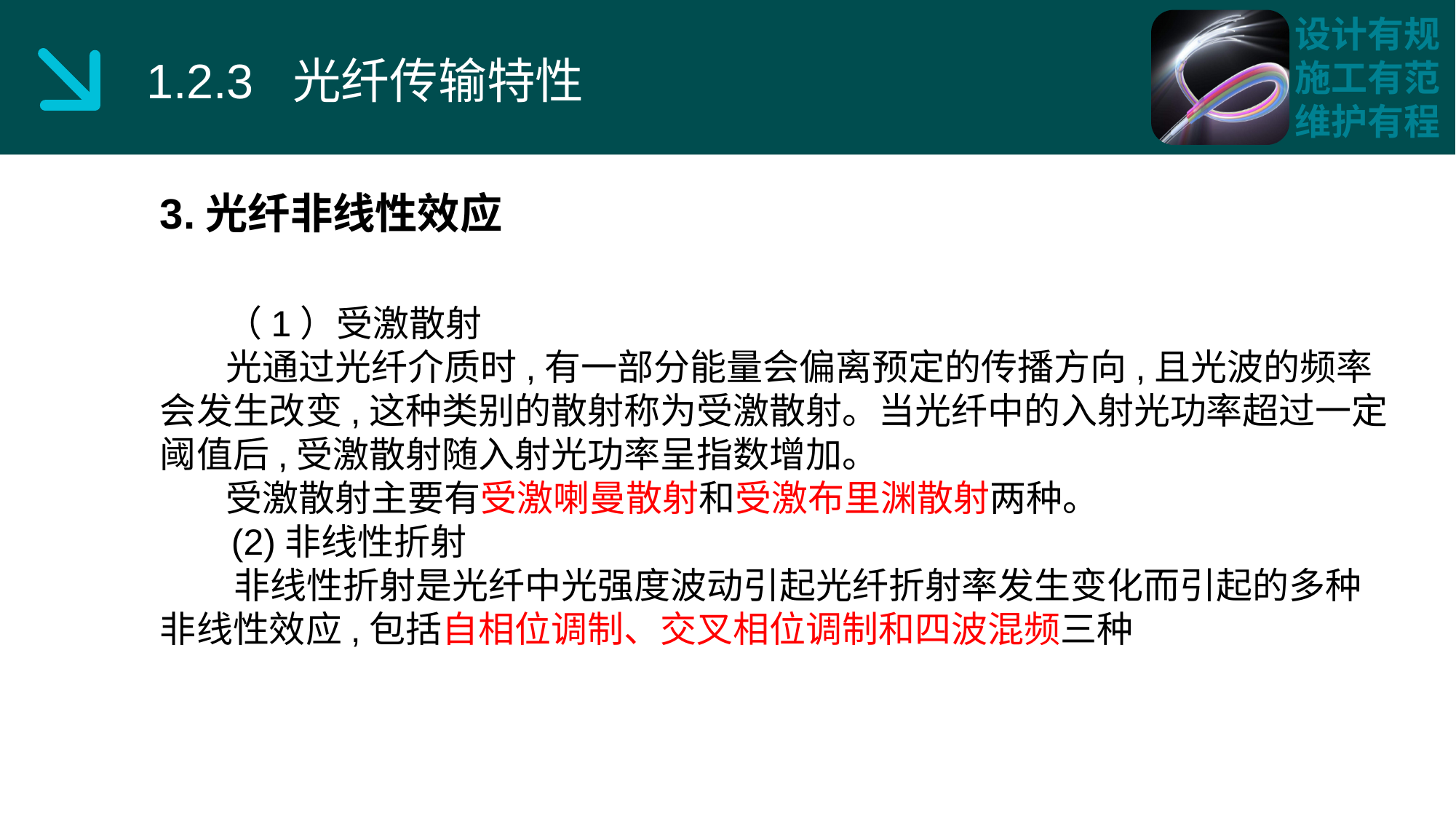

1.2.3  光纤传输特性

3.光纤非线性效应
       （1）受激散射
       光通过光纤介质时,有一部分能量会偏离预定的传播方向,且光波的频率会发生改变,这种类别的散射称为受激散射。当光纤中的入射光功率超过一定阈值后,受激散射随入射光功率呈指数增加。
       受激散射主要有受激喇曼散射和受激布里渊散射两种。
       (2)非线性折射
        非线性折射是光纤中光强度波动引起光纤折射率发生变化而引起的多种非线性效应,包括自相位调制、交叉相位调制和四波混频三种